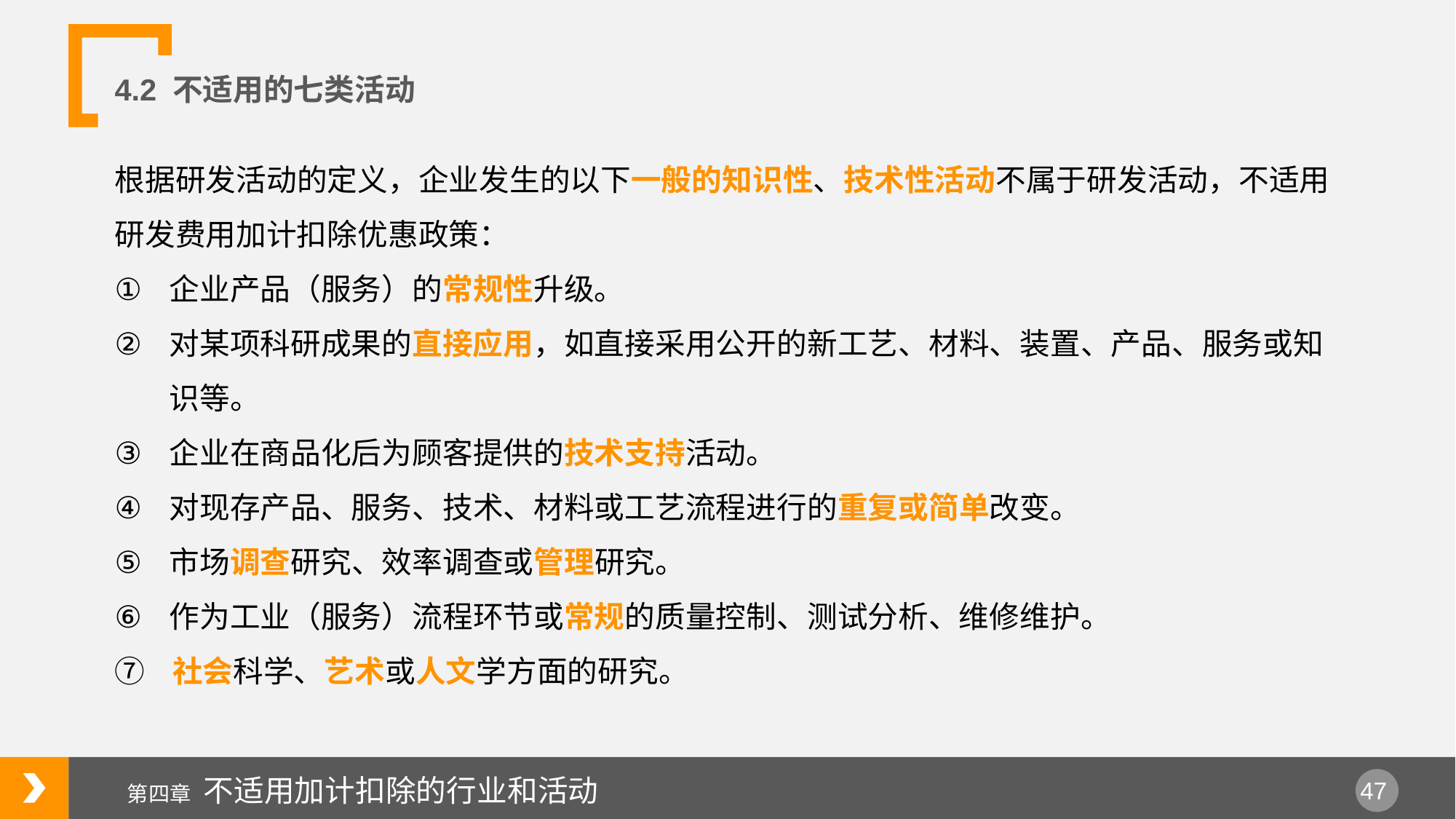

4.2 不适用的七类活动
根据研发活动的定义，企业发生的以下一般的知识性、技术性活动不属于研发活动，不适用研发费用加计扣除优惠政策：
企业产品（服务）的常规性升级。
对某项科研成果的直接应用，如直接采用公开的新工艺、材料、装置、产品、服务或知识等。
企业在商品化后为顾客提供的技术支持活动。
对现存产品、服务、技术、材料或工艺流程进行的重复或简单改变。
市场调查研究、效率调查或管理研究。
作为工业（服务）流程环节或常规的质量控制、测试分析、维修维护。
⑦   社会科学、艺术或人文学方面的研究。